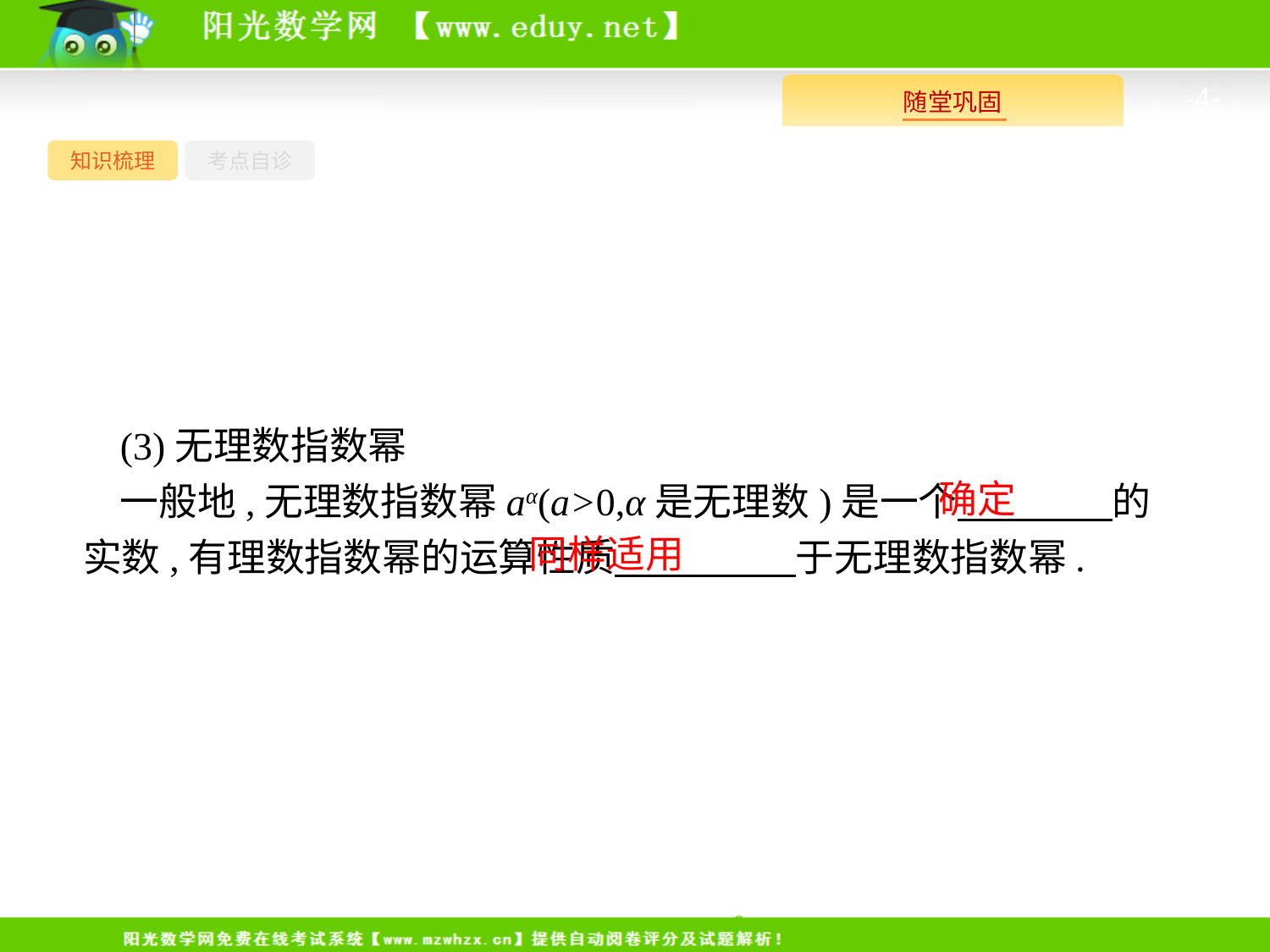

-4-
知识梳理
考点自诊
(3)无理数指数幂
一般地,无理数指数幂aα(a>0,α是无理数)是一个　　　　的实数,有理数指数幂的运算性质　　   　　于无理数指数幂.
确定
同样适用